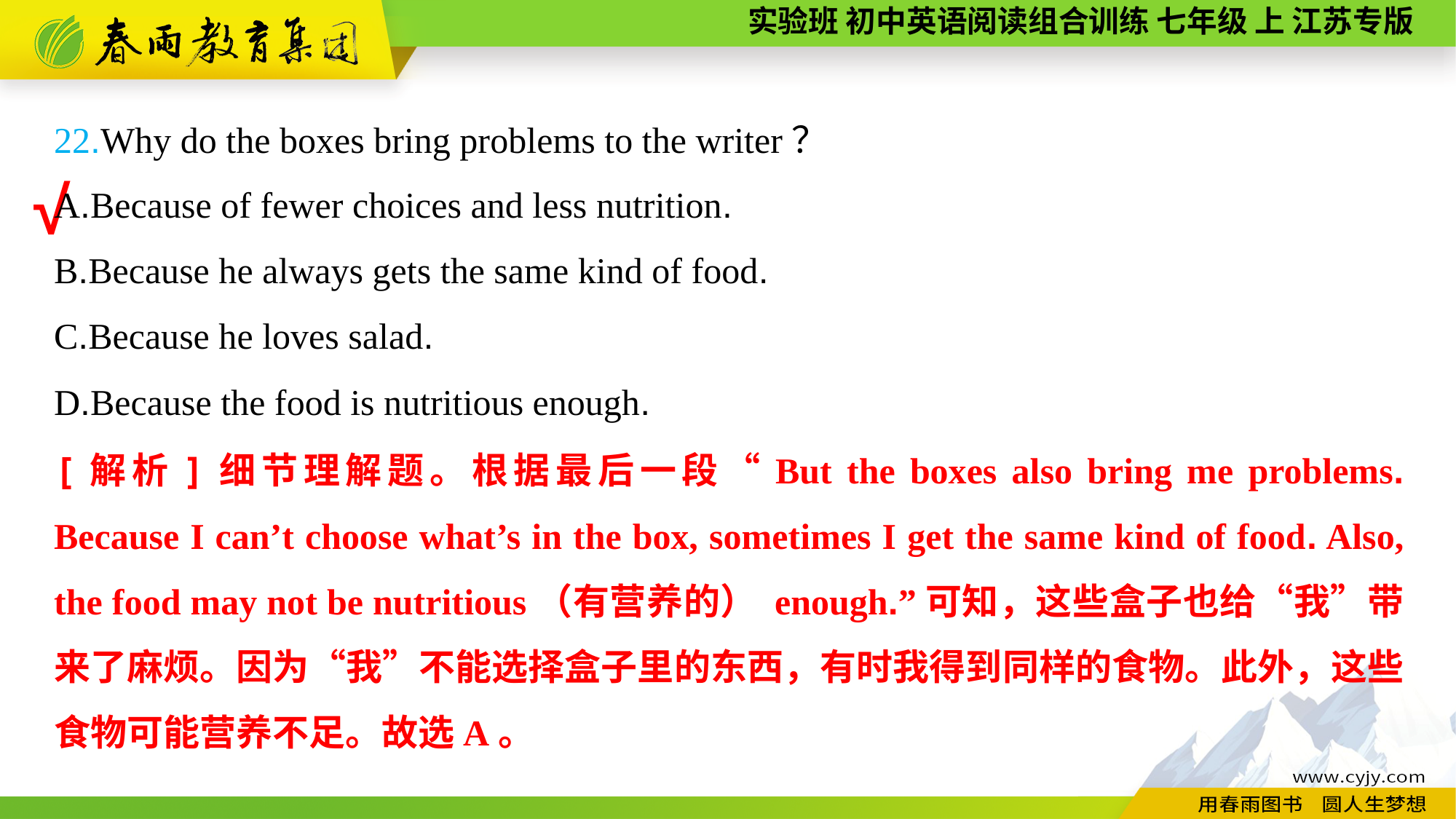

22.Why do the boxes bring problems to the writer？
A.Because of fewer choices and less nutrition.
B.Because he always gets the same kind of food.
C.Because he loves salad.
D.Because the food is nutritious enough.
√
[解析]细节理解题。根据最后一段“But the boxes also bring me problems. Because I can’t choose what’s in the box, sometimes I get the same kind of food. Also, the food may not be nutritious（有营养的） enough.”可知，这些盒子也给“我”带来了麻烦。因为“我”不能选择盒子里的东西，有时我得到同样的食物。此外，这些食物可能营养不足。故选A。